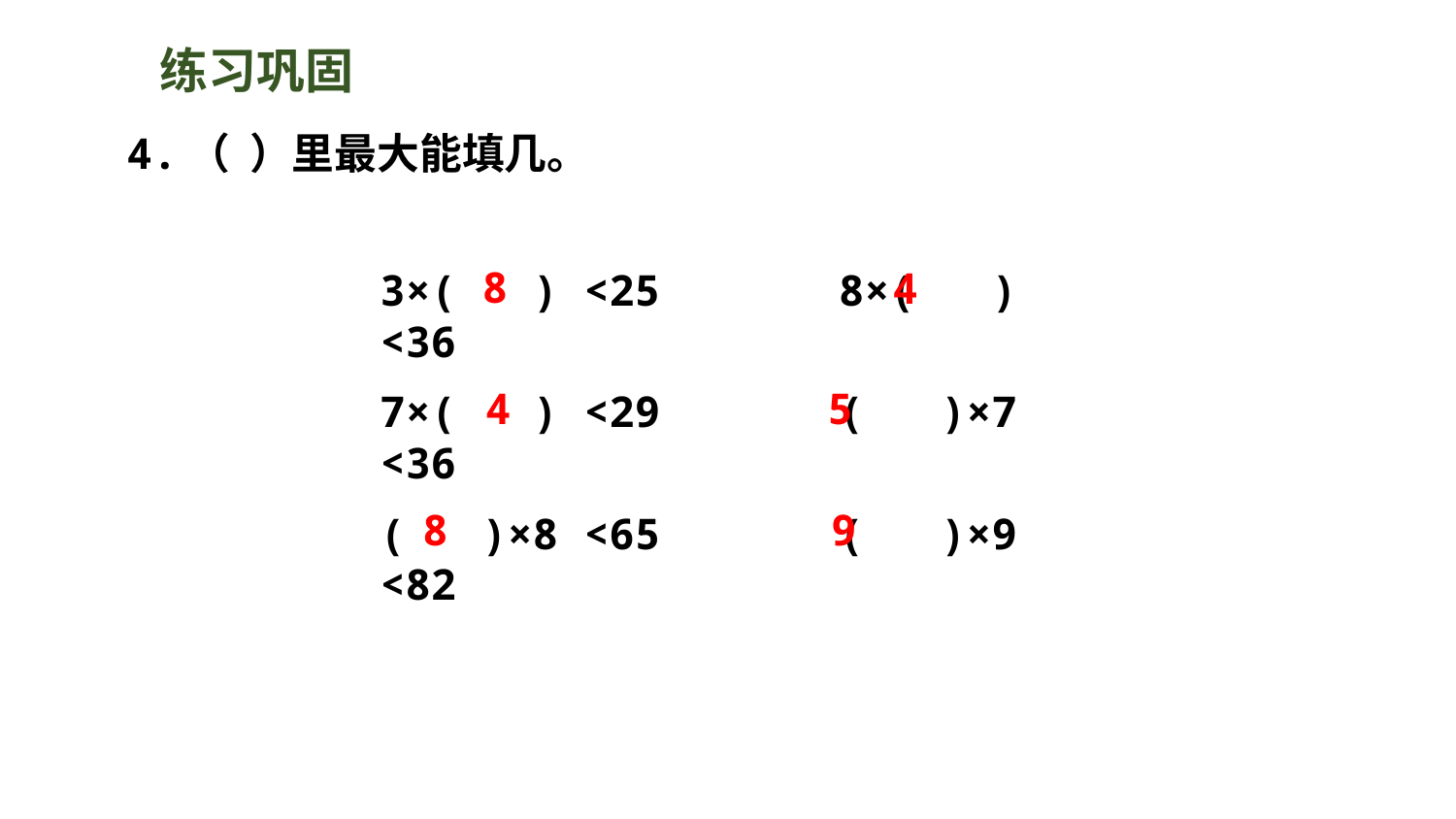

练习巩固
4.（  ）里最大能填几。
8
3×(   ) <25       8×(   ) <36
7×(   ) <29       (   )×7 <36
(   )×8 <65       (   )×9 <82
4
4
5
8
9